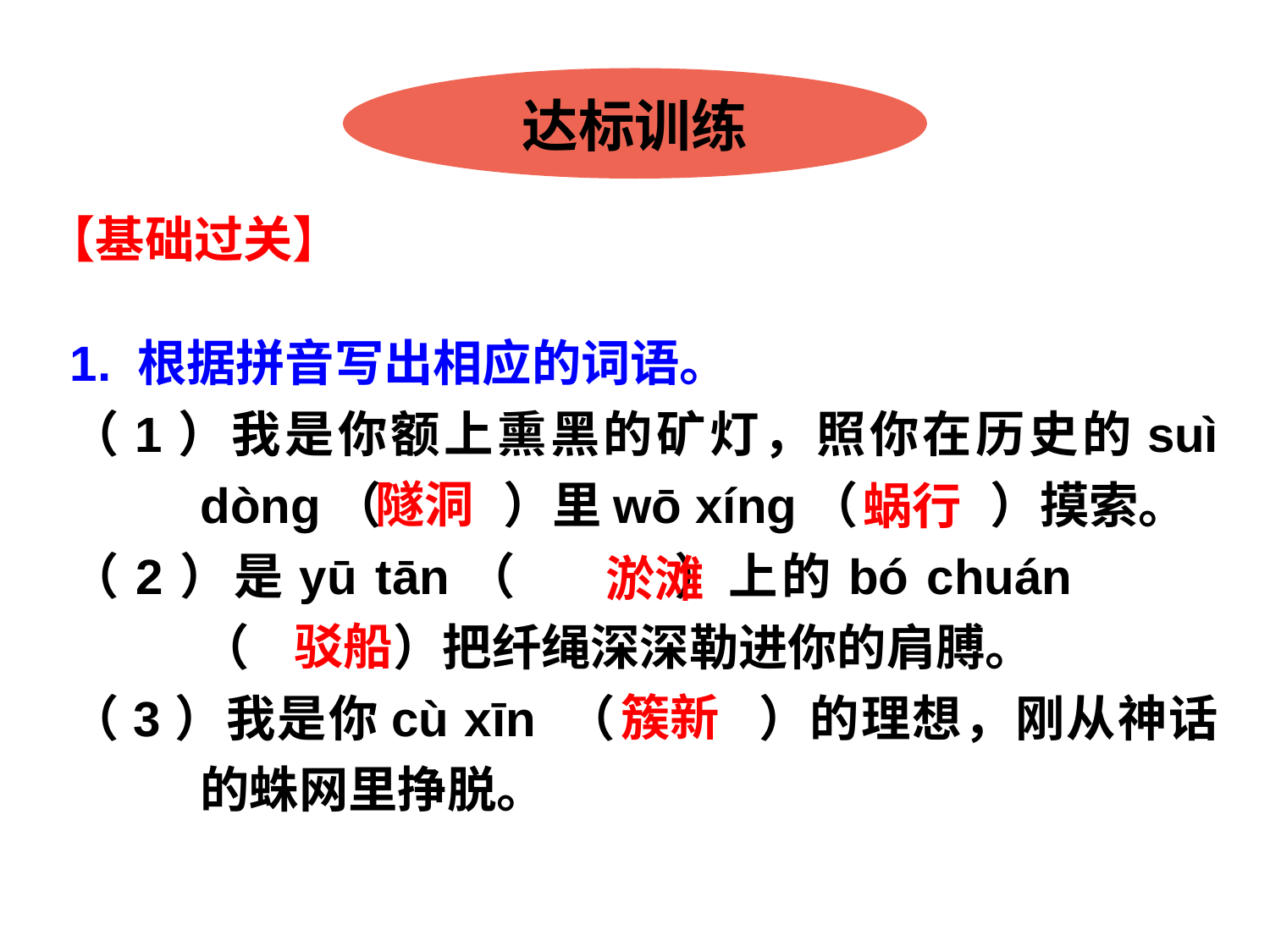

达标训练
【基础过关】
1. 根据拼音写出相应的词语。
（1）我是你额上熏黑的矿灯，照你在历史的suì dòng（　  　）里wō xíng（　   　）摸索。
（2）是yū tān（　   　）上的bó chuán         （　   　 ）把纤绳深深勒进你的肩膊。
（3）我是你cù xīn （　   　）的理想，刚从神话的蛛网里挣脱。
隧洞
蜗行
淤滩
驳船
簇新